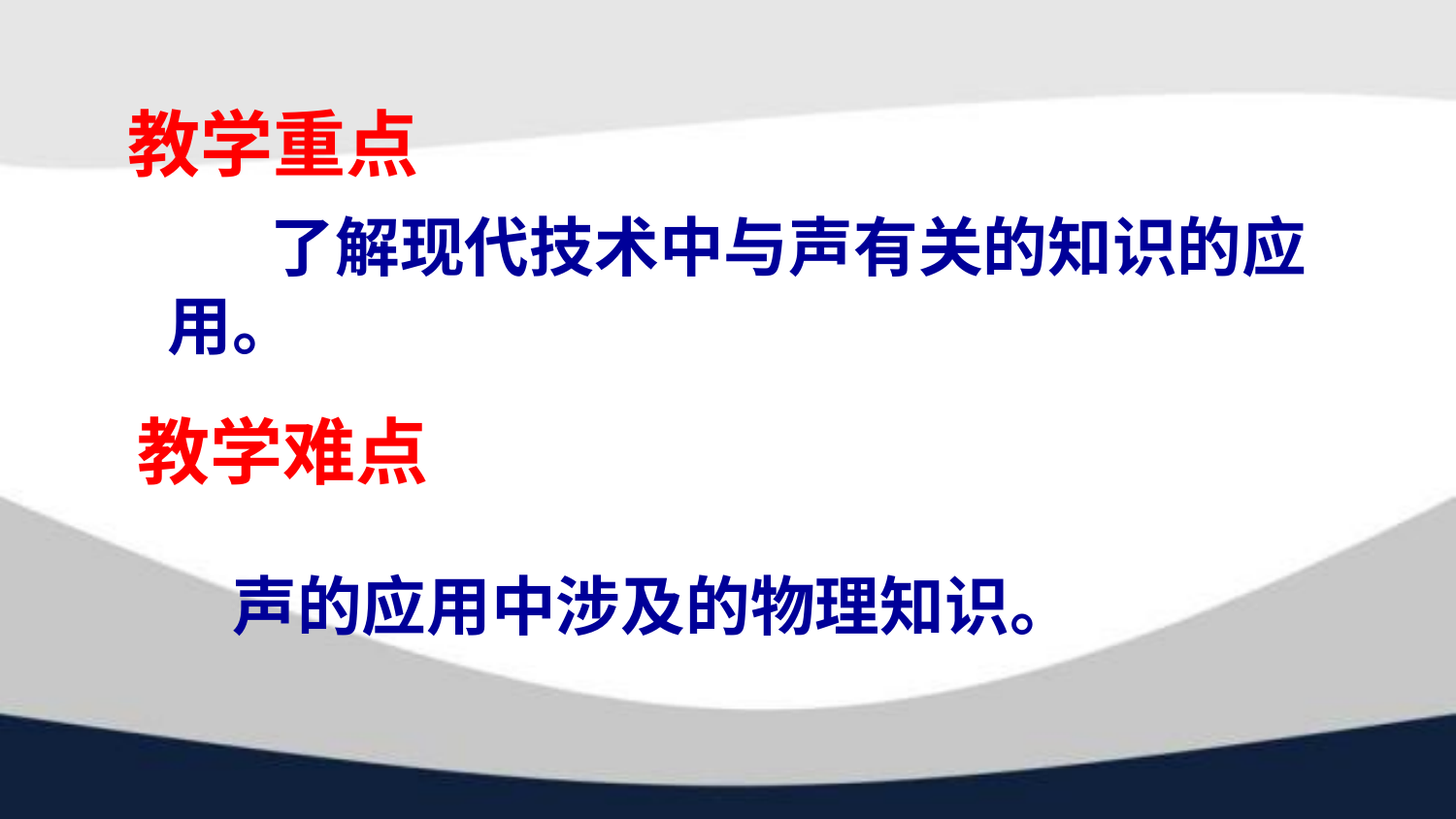

教学重点
      了解现代技术中与声有关的知识的应用。
教学难点
      声的应用中涉及的物理知识。